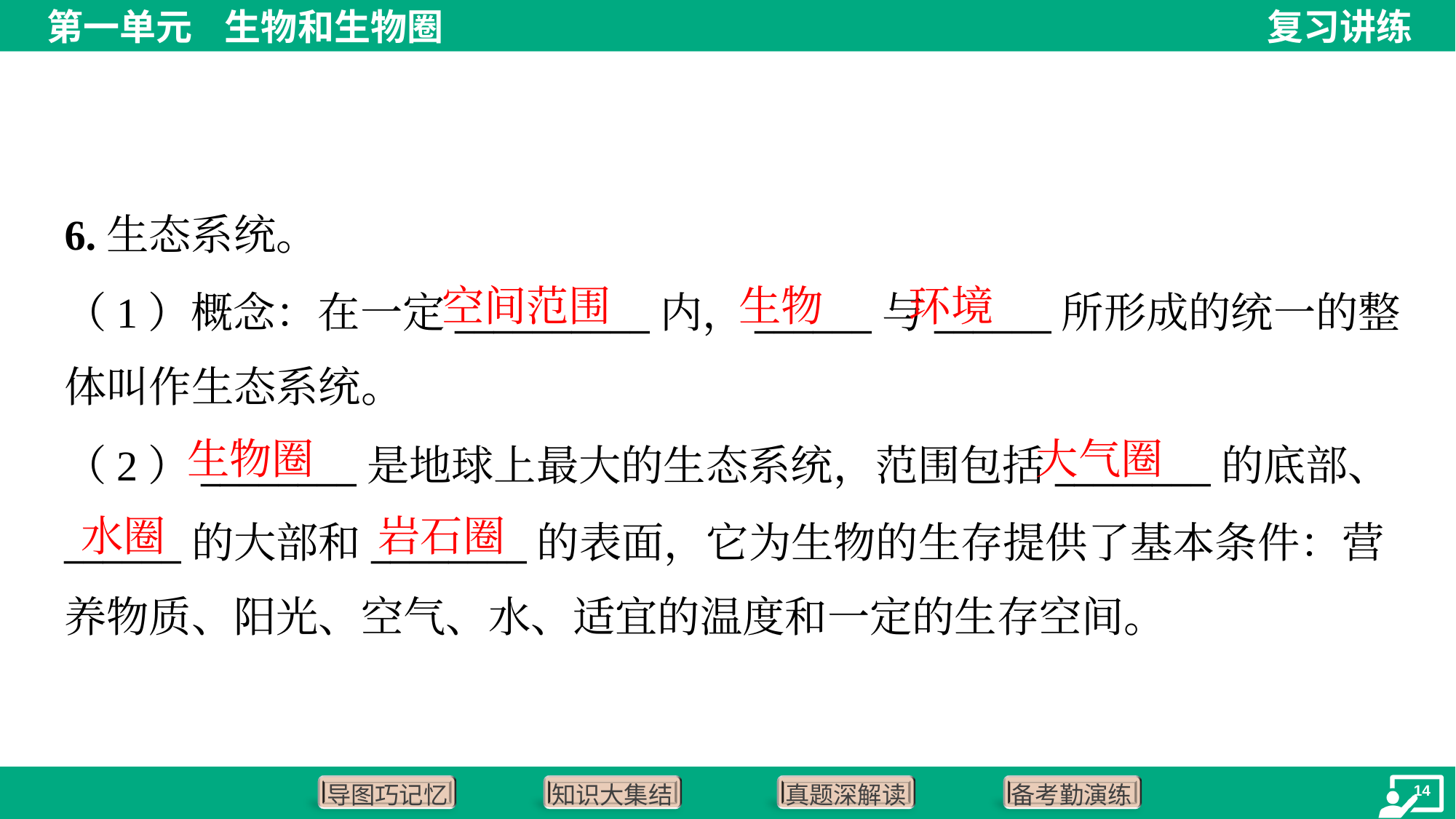

6.生态系统。
空间范围
生物
环境
（1）概念：在一定__________内，______与______所形成的统一的整
体叫作生态系统。
生物圈
大气圈
（2）________是地球上最大的生态系统，范围包括________的底部、
______的大部和________的表面，它为生物的生存提供了基本条件：营
养物质、阳光、空气、水、适宜的温度和一定的生存空间。
水圈
岩石圈